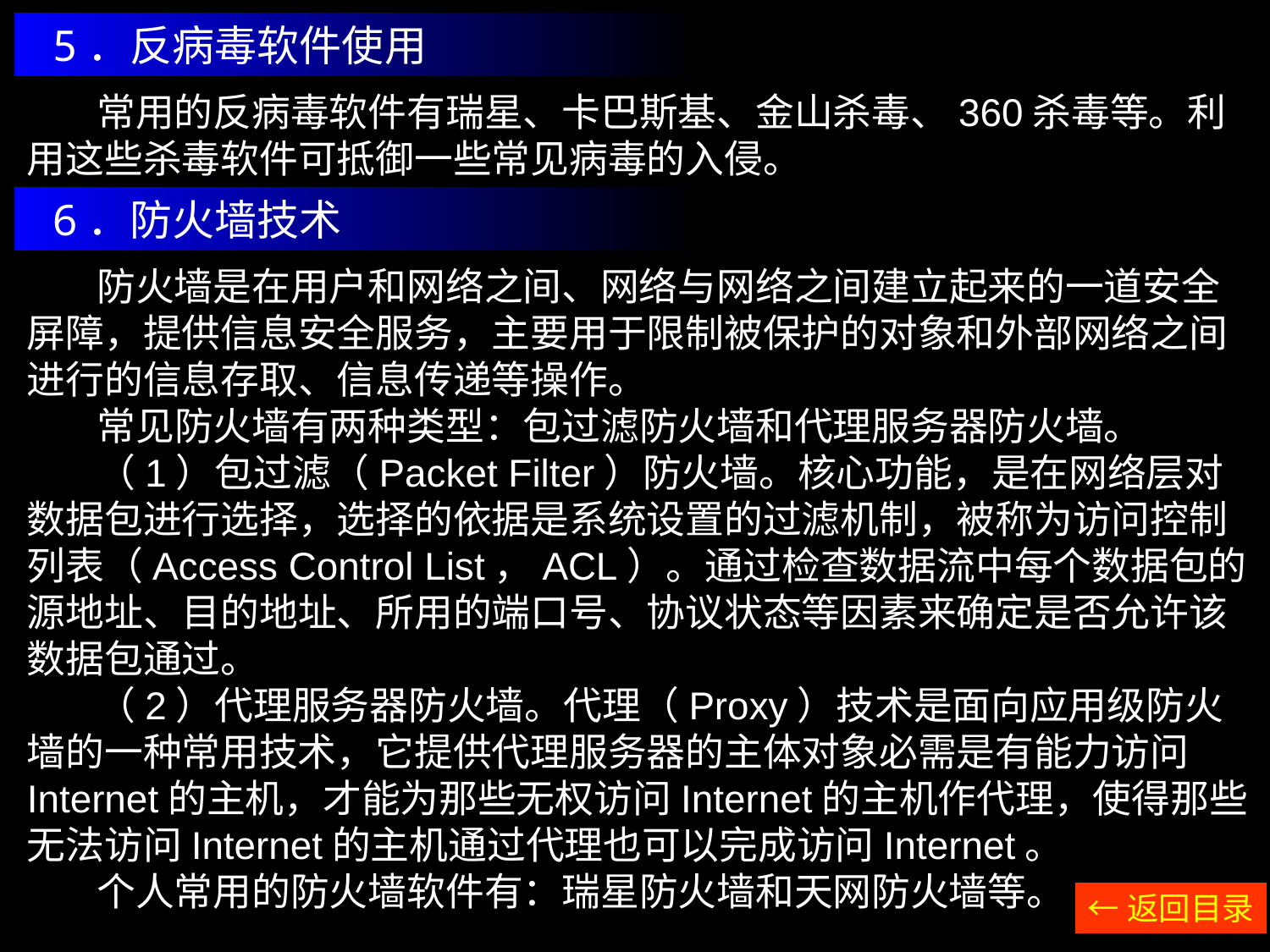

5．反病毒软件使用
       常用的反病毒软件有瑞星、卡巴斯基、金山杀毒、360杀毒等。利用这些杀毒软件可抵御一些常见病毒的入侵。
 6．防火墙技术
       防火墙是在用户和网络之间、网络与网络之间建立起来的一道安全屏障，提供信息安全服务，主要用于限制被保护的对象和外部网络之间进行的信息存取、信息传递等操作。
       常见防火墙有两种类型：包过滤防火墙和代理服务器防火墙。
       （1）包过滤（Packet Filter）防火墙。核心功能，是在网络层对数据包进行选择，选择的依据是系统设置的过滤机制，被称为访问控制列表（Access Control List，ACL）。通过检查数据流中每个数据包的源地址、目的地址、所用的端口号、协议状态等因素来确定是否允许该数据包通过。
       （2）代理服务器防火墙。代理（Proxy）技术是面向应用级防火墙的一种常用技术，它提供代理服务器的主体对象必需是有能力访问Internet的主机，才能为那些无权访问Internet的主机作代理，使得那些无法访问Internet的主机通过代理也可以完成访问Internet。
       个人常用的防火墙软件有：瑞星防火墙和天网防火墙等。
←返回目录